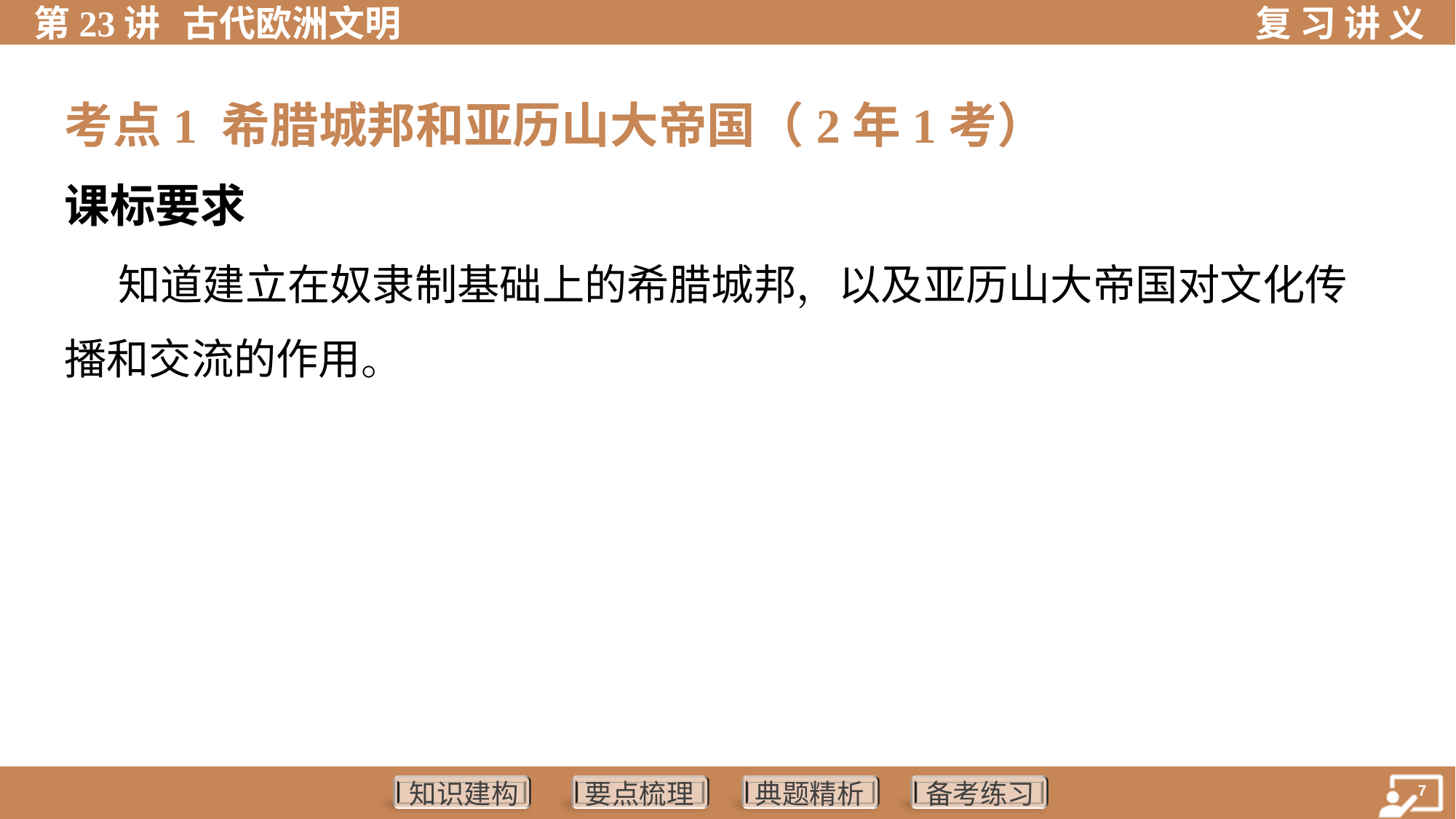

考点1 希腊城邦和亚历山大帝国（2年1考）
课标要求
    知道建立在奴隶制基础上的希腊城邦，以及亚历山大帝国对文化传
播和交流的作用。